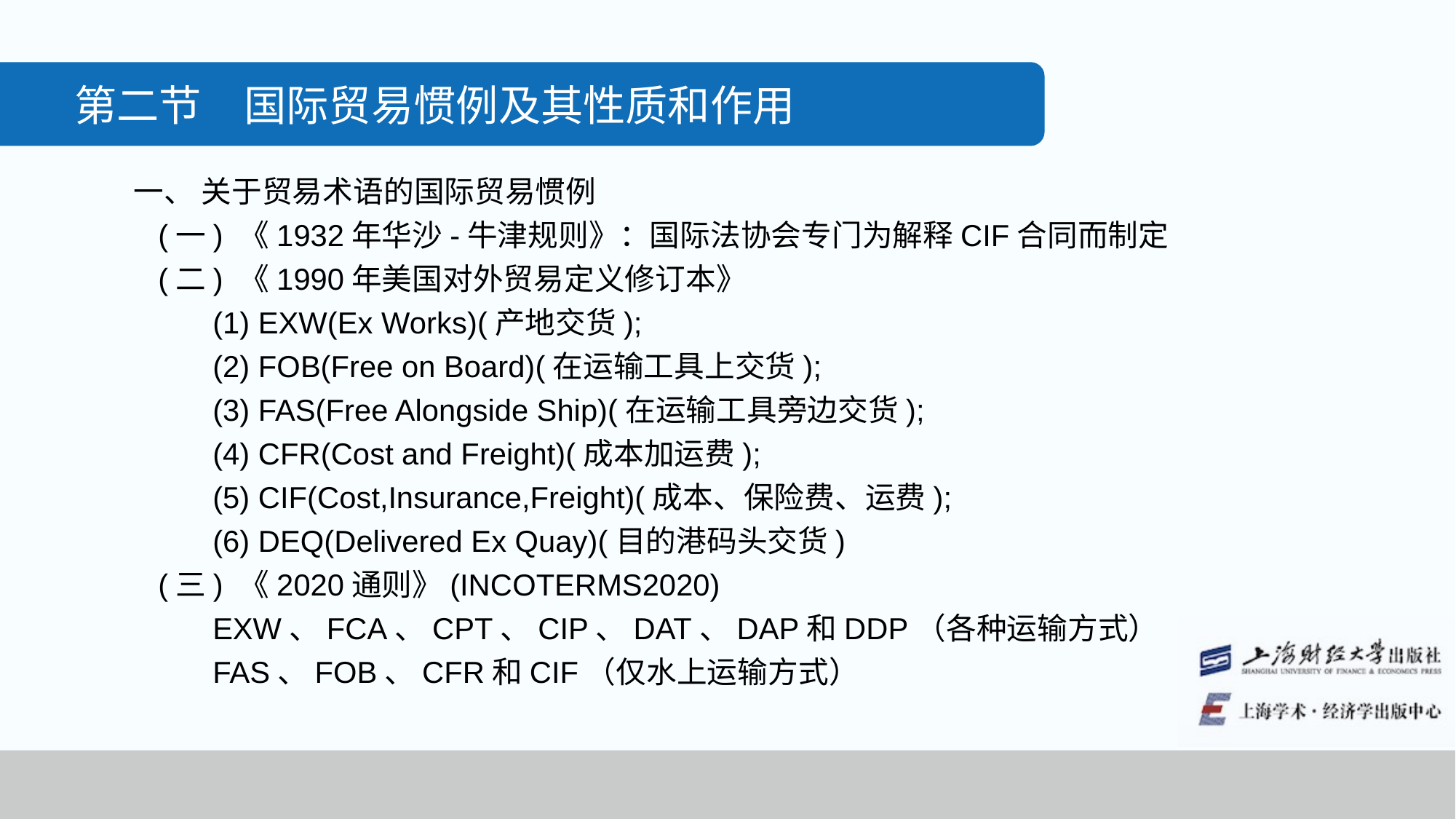

第二节　国际贸易惯例及其性质和作用
　一、 关于贸易术语的国际贸易惯例
(一) 《1932年华沙-牛津规则》：国际法协会专门为解释CIF合同而制定
(二) 《1990年美国对外贸易定义修订本》
(1) EXW(Ex Works)(产地交货);
(2) FOB(Free on Board)(在运输工具上交货);
(3) FAS(Free Alongside Ship)(在运输工具旁边交货);
(4) CFR(Cost and Freight)(成本加运费);
(5) CIF(Cost,Insurance,Freight)(成本、保险费、运费);
(6) DEQ(Delivered Ex Quay)(目的港码头交货)
(三) 《2020通则》(INCOTERMS2020)
EXW、FCA、CPT、CIP、DAT、DAP和DDP（各种运输方式）
FAS、FOB、CFR和CIF（仅水上运输方式）